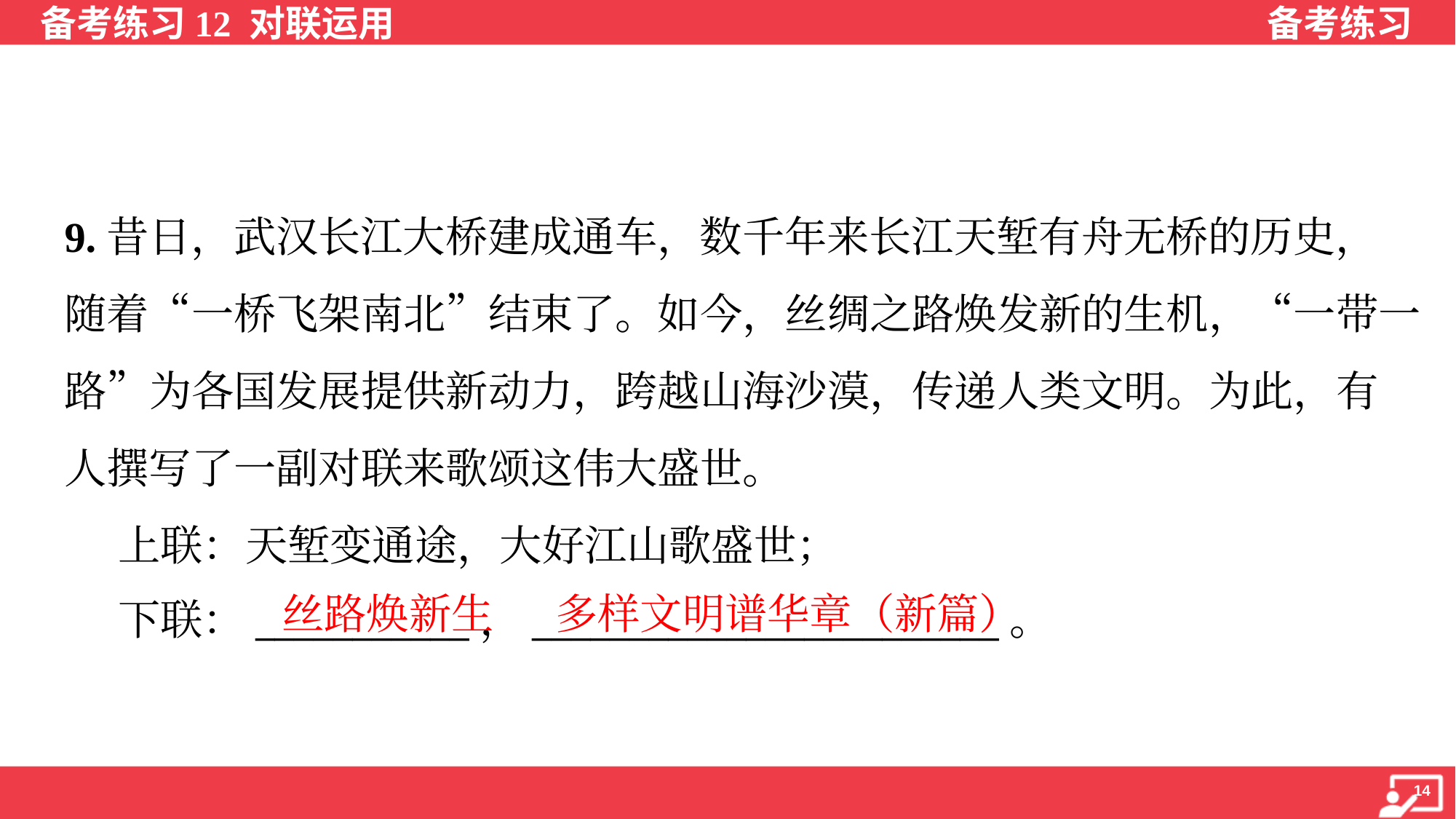

9.昔日，武汉长江大桥建成通车，数千年来长江天堑有舟无桥的历史，
随着“一桥飞架南北”结束了。如今，丝绸之路焕发新的生机，“一带一
路”为各国发展提供新动力，跨越山海沙漠，传递人类文明。为此，有
人撰写了一副对联来歌颂这伟大盛世。
    上联：天堑变通途，大好江山歌盛世；
    下联：___________，________________________。
丝路焕新生
多样文明谱华章（新篇）